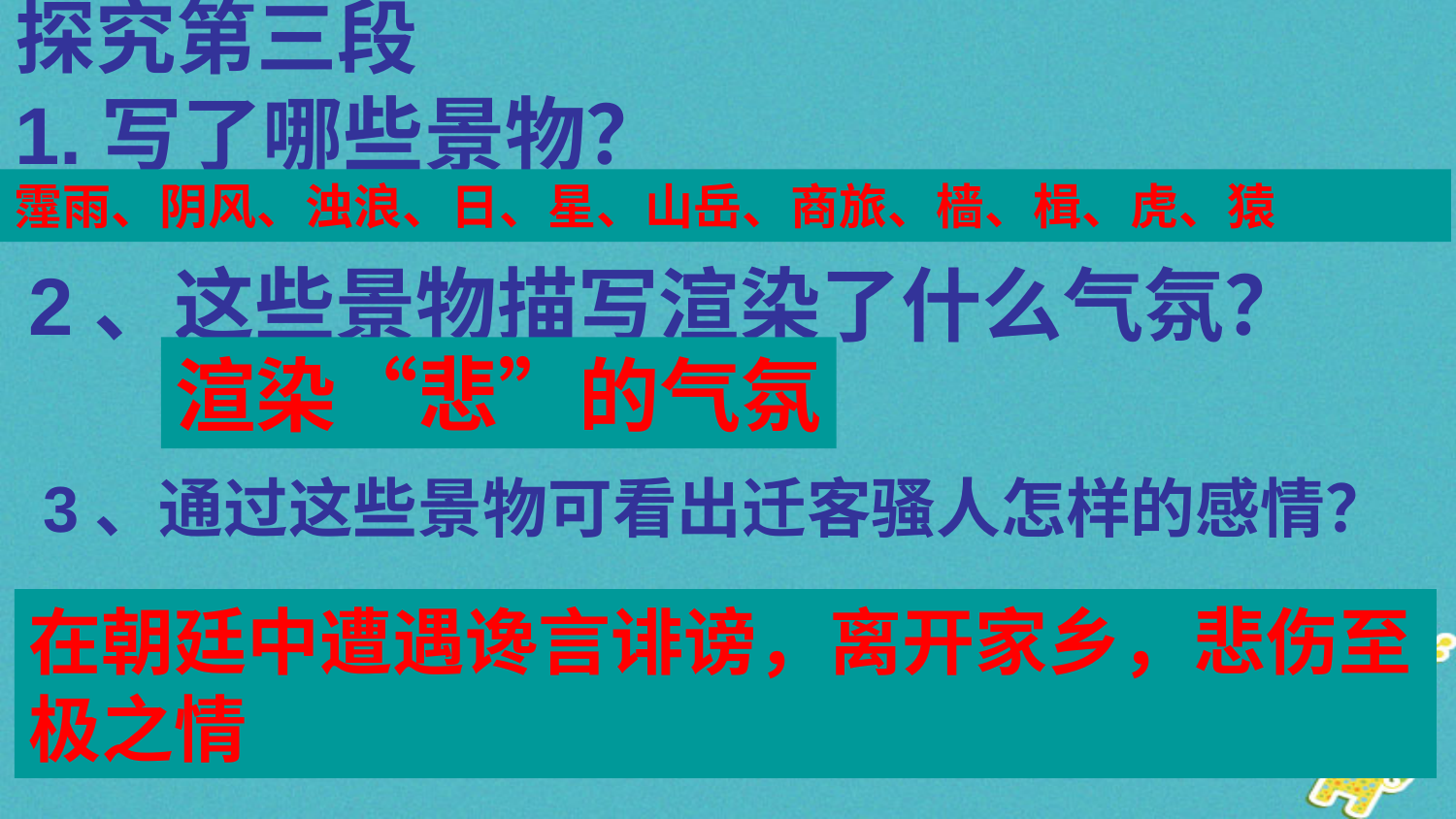

# 探究第三段 1.写了哪些景物？
霪雨、阴风、浊浪、日、星、山岳、商旅、樯、楫、虎、猿
2、这些景物描写渲染了什么气氛？
渲染“悲”的气氛
3、通过这些景物可看出迁客骚人怎样的感情？
在朝廷中遭遇谗言诽谤，离开家乡，悲伤至极之情